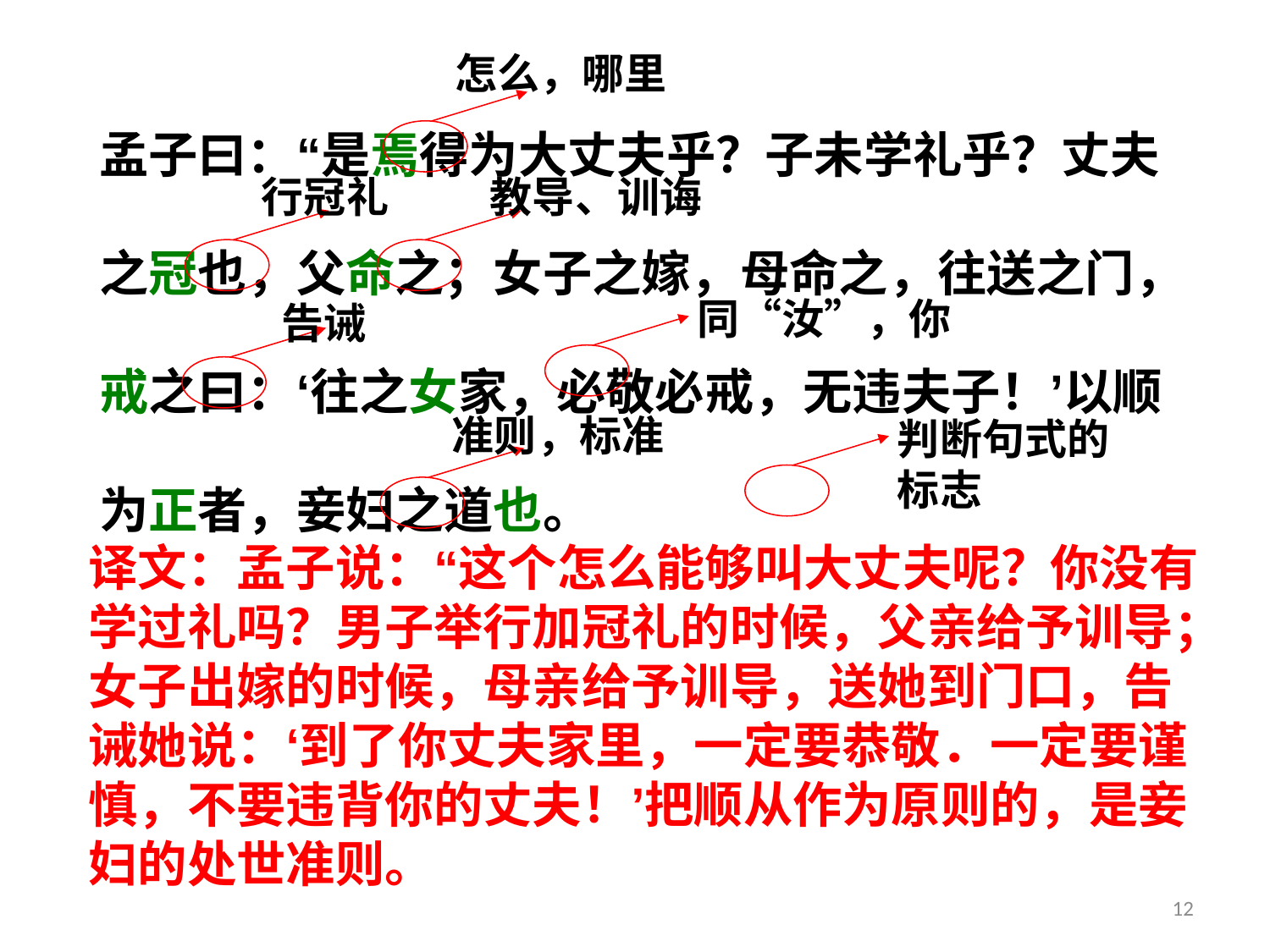

怎么，哪里
孟子曰：“是焉得为大丈夫乎？子未学礼乎？丈夫之冠也，父命之；女子之嫁，母命之，往送之门，戒之曰：‘往之女家，必敬必戒，无违夫子！’以顺为正者，妾妇之道也。

行冠礼
教导、训诲

同“汝”，你
告诫

准则，标准
判断句式的标志

译文：孟子说：“这个怎么能够叫大丈夫呢？你没有学过礼吗？男子举行加冠礼的时候，父亲给予训导；女子出嫁的时候，母亲给予训导，送她到门口，告诫她说：‘到了你丈夫家里，一定要恭敬．一定要谨慎，不要违背你的丈夫！’把顺从作为原则的，是妾妇的处世准则。
12